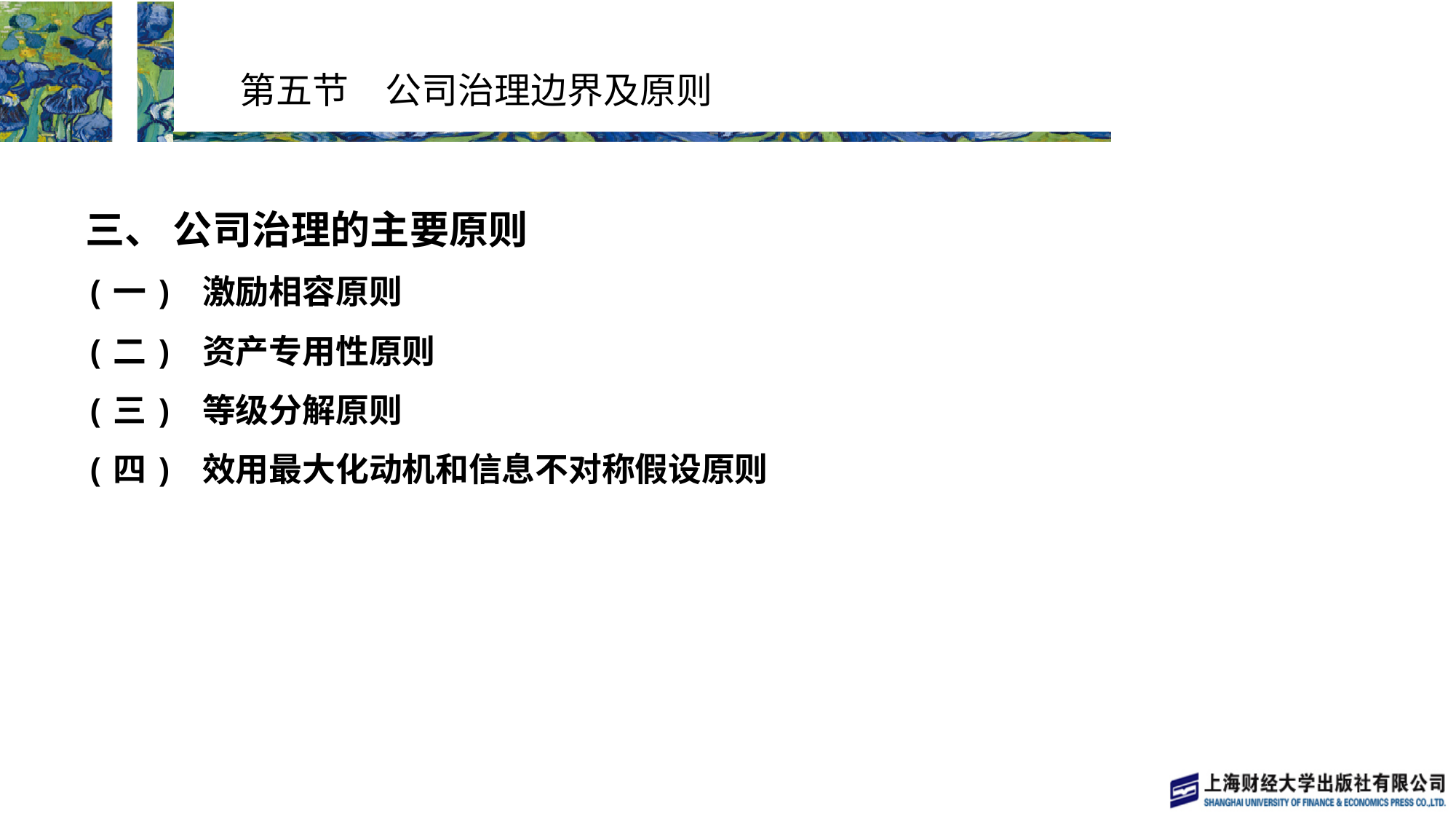

# 第五节　公司治理边界及原则
三、 公司治理的主要原则
(一) 激励相容原则
(二) 资产专用性原则
(三) 等级分解原则
(四) 效用最大化动机和信息不对称假设原则